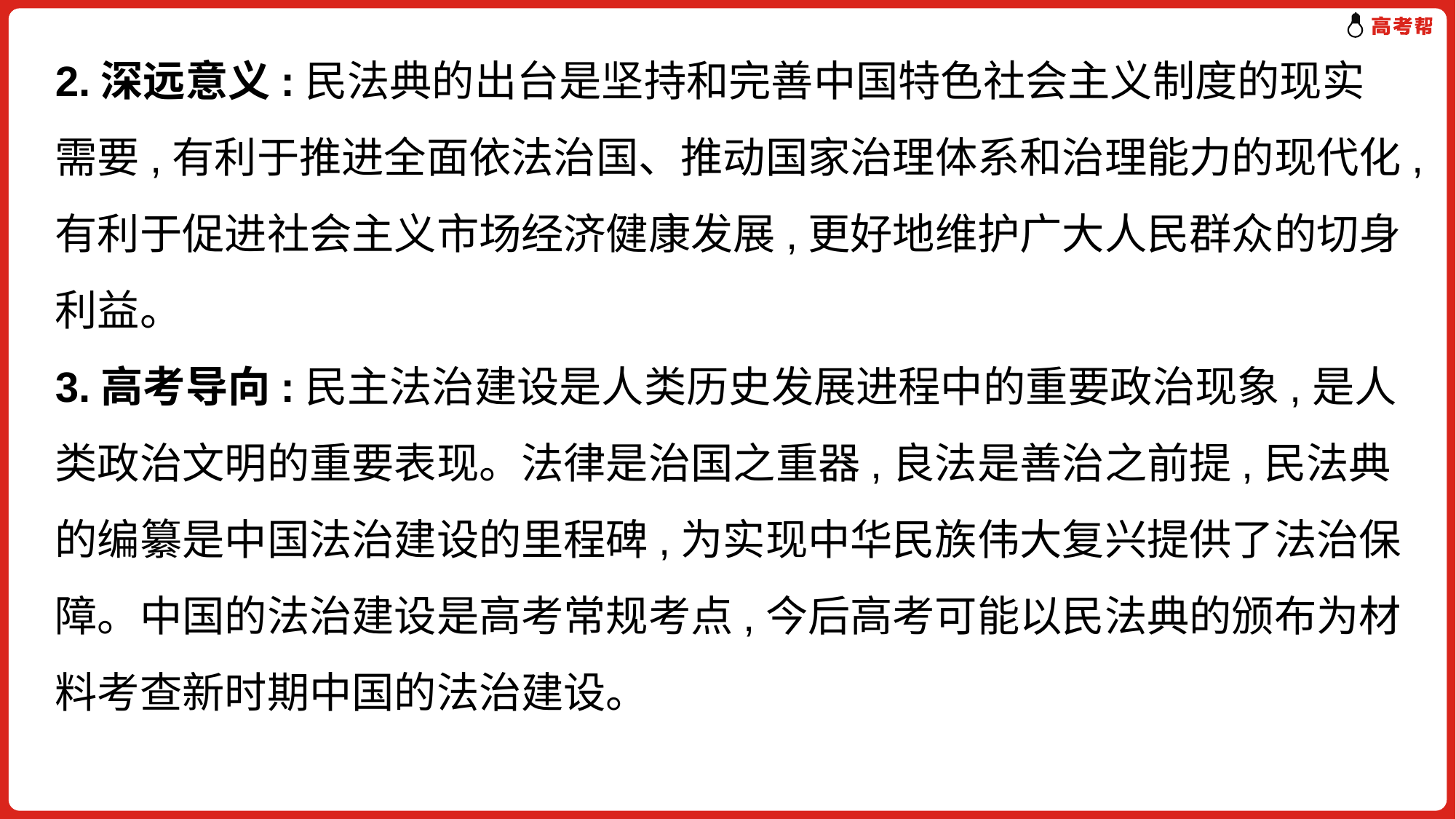

2.深远意义:民法典的出台是坚持和完善中国特色社会主义制度的现实需要,有利于推进全面依法治国、推动国家治理体系和治理能力的现代化,有利于促进社会主义市场经济健康发展,更好地维护广大人民群众的切身利益。
3.高考导向:民主法治建设是人类历史发展进程中的重要政治现象,是人类政治文明的重要表现。法律是治国之重器,良法是善治之前提,民法典的编纂是中国法治建设的里程碑,为实现中华民族伟大复兴提供了法治保障。中国的法治建设是高考常规考点,今后高考可能以民法典的颁布为材料考查新时期中国的法治建设。